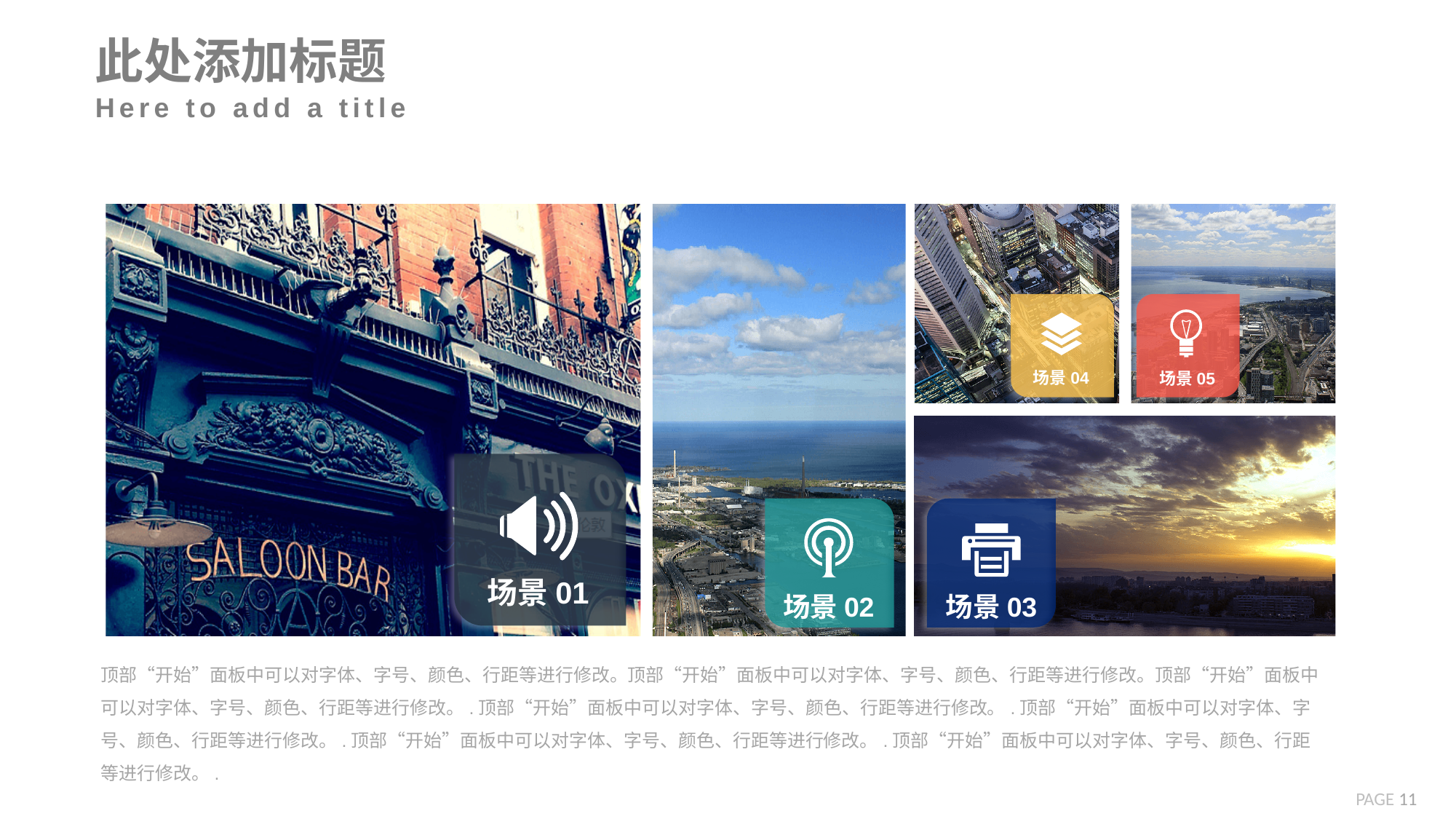

此处添加标题
Here to add a title

场景04
场景05

场景01
场景02
场景03
顶部“开始”面板中可以对字体、字号、颜色、行距等进行修改。顶部“开始”面板中可以对字体、字号、颜色、行距等进行修改。顶部“开始”面板中可以对字体、字号、颜色、行距等进行修改。.顶部“开始”面板中可以对字体、字号、颜色、行距等进行修改。.顶部“开始”面板中可以对字体、字号、颜色、行距等进行修改。.顶部“开始”面板中可以对字体、字号、颜色、行距等进行修改。.顶部“开始”面板中可以对字体、字号、颜色、行距等进行修改。.

PAGE 11